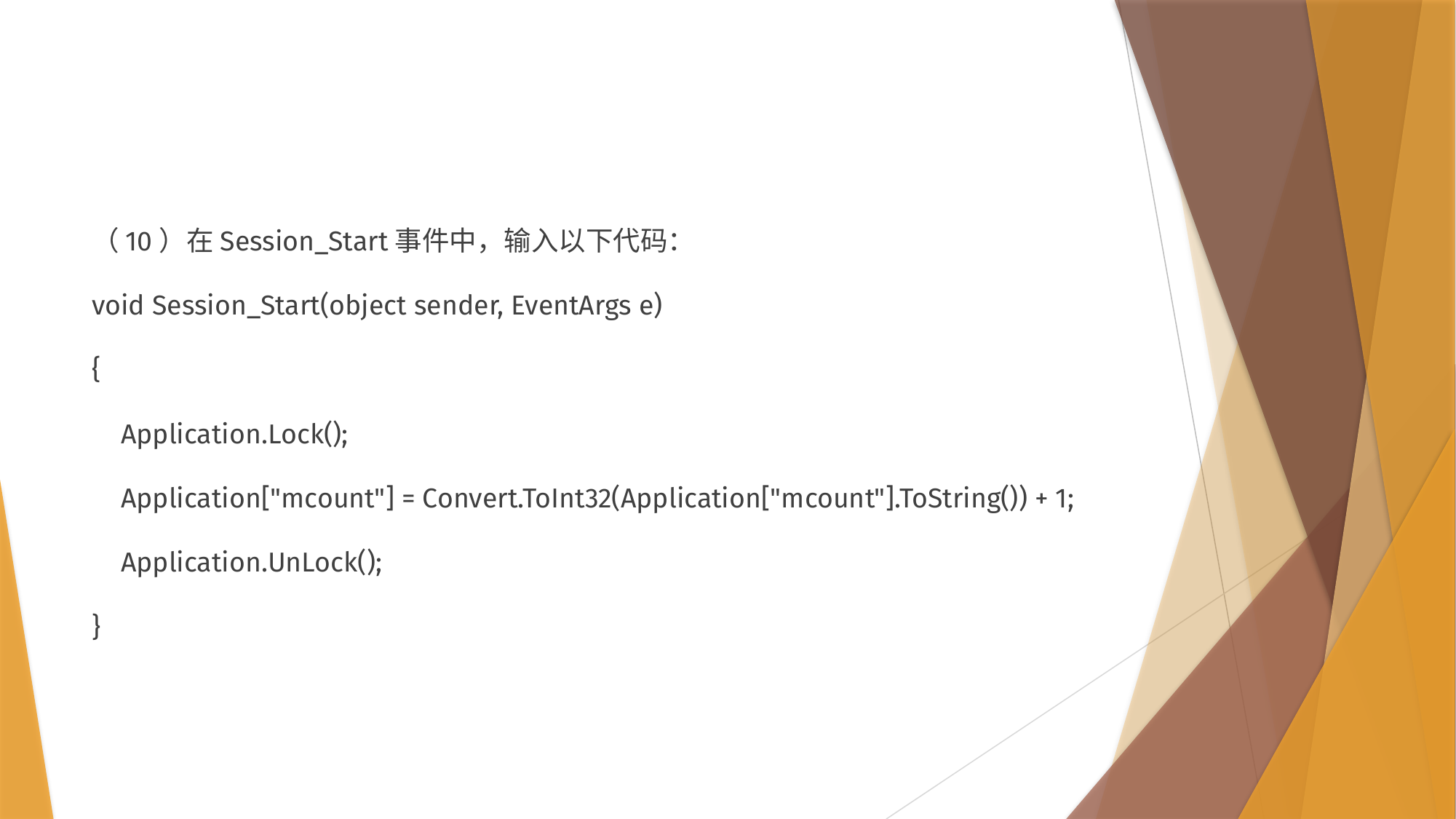

#
（10）在Session_Start事件中，输入以下代码：
void Session_Start(object sender, EventArgs e)
{
    Application.Lock();
    Application["mcount"] = Convert.ToInt32(Application["mcount"].ToString()) + 1;
    Application.UnLock();
}